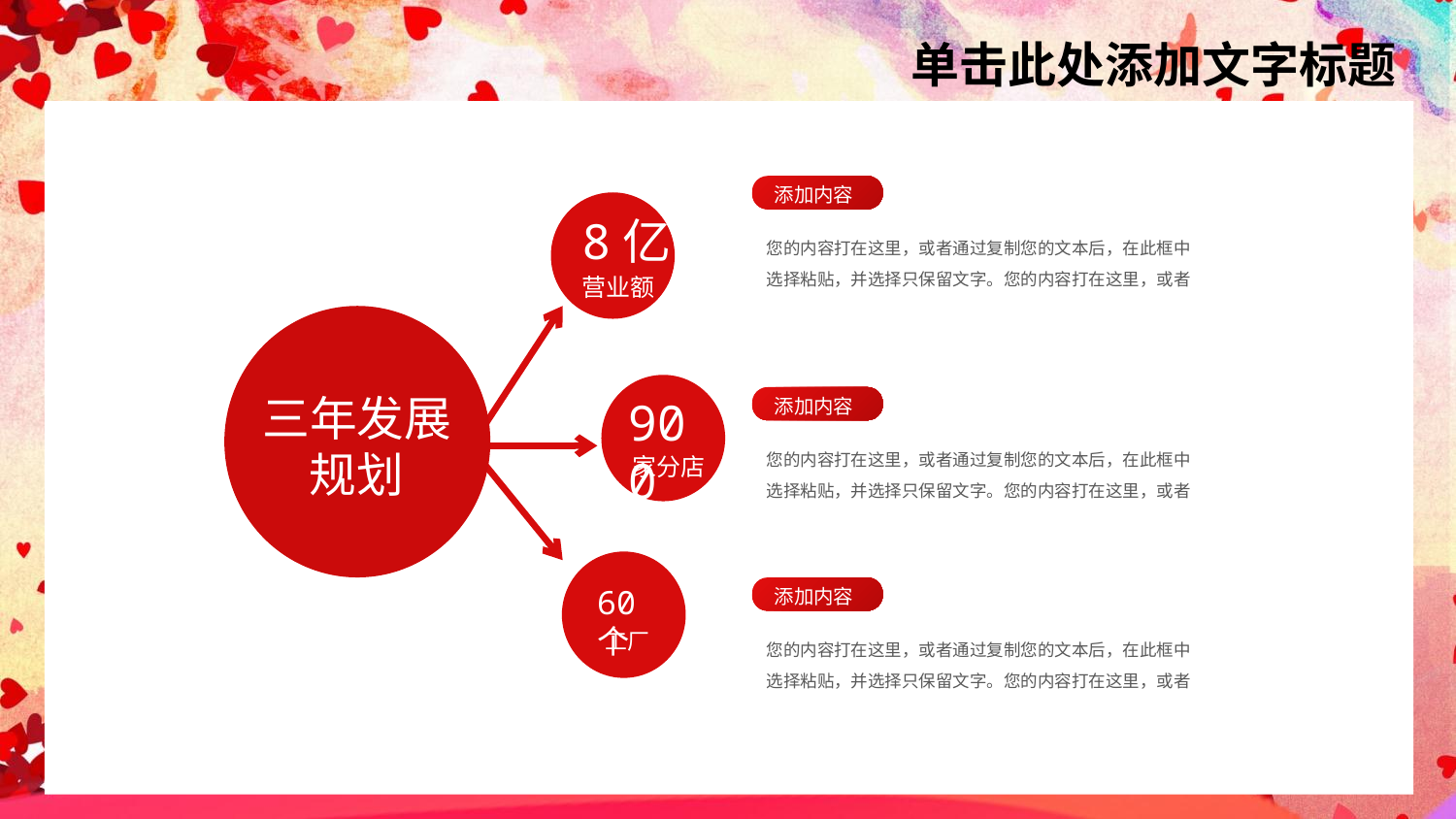

添加内容

您的内容打在这里，或者通过复制您的文本后，在此框中选择粘贴，并选择只保留文字。您的内容打在这里，或者

8亿
营业额

三年发展
规划

900
家分店
添加内容

您的内容打在这里，或者通过复制您的文本后，在此框中选择粘贴，并选择只保留文字。您的内容打在这里，或者

60个
工厂
添加内容

您的内容打在这里，或者通过复制您的文本后，在此框中选择粘贴，并选择只保留文字。您的内容打在这里，或者